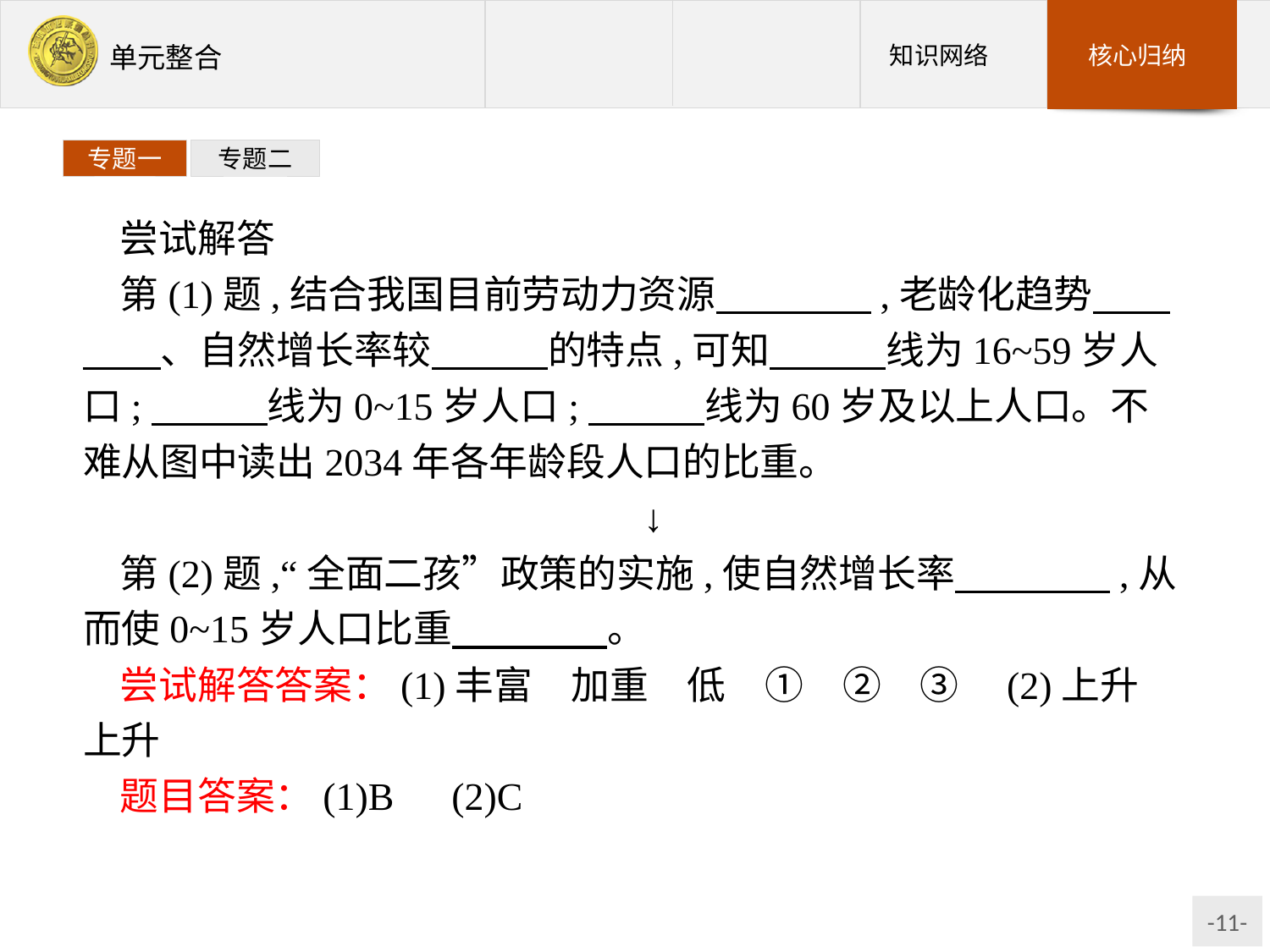

专题一
专题二
尝试解答
第(1)题,结合我国目前劳动力资源　　　　,老龄化趋势　　　　、自然增长率较　　　的特点,可知　　　线为16~59岁人口;　　　线为0~15岁人口;　　　线为60岁及以上人口。不难从图中读出2034年各年龄段人口的比重。
↓
第(2)题,“全面二孩”政策的实施,使自然增长率　　　　,从而使0~15岁人口比重　　　　。
尝试解答答案：(1)丰富　加重　低　①　②　③　(2)上升　上升
题目答案：(1)B　(2)C